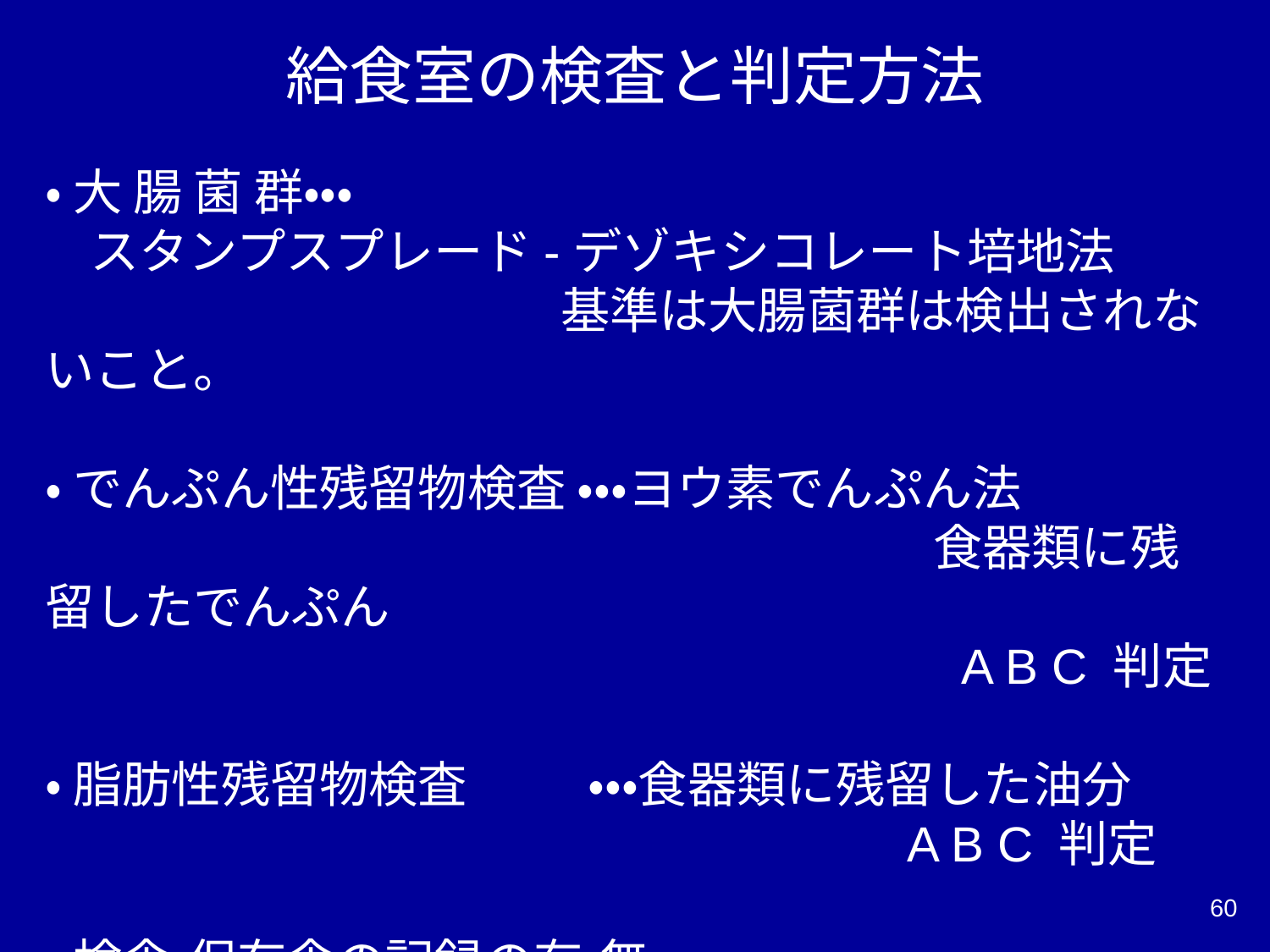

給食室の検査と判定方法
・ 大 腸 菌 群・・・
   スタンプスプレード-デゾキシコレート培地法
　　　　　　　　　　  基準は大腸菌群は検出されないこと。

・ でんぷん性残留物検査 ・・・ヨウ素でんぷん法
　　　　　　　　　　　　　　　　　　食器類に残留したでんぷん
　　　　　　　　　　　　　　　　　      A B C 判定

・ 脂肪性残留物検査　 　 ・・・食器類に残留した油分
　　　　　　　　　　　　　　      　    A B C 判定

・ 検食・保存食の記録の有・無
・ 原材料と調理済み食品の保存の有・無
60